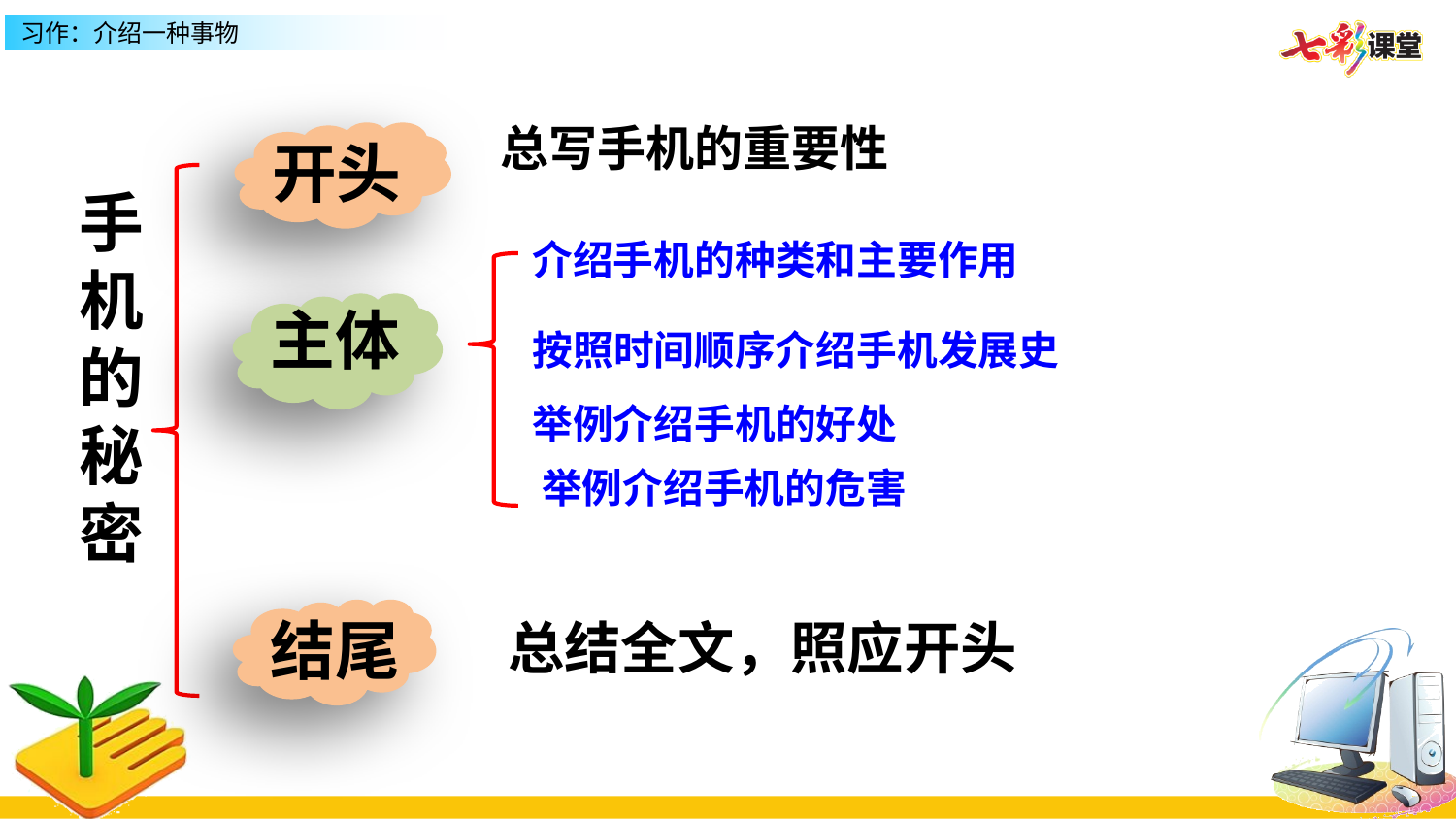

总写手机的重要性

开头

手机的秘密
介绍手机的种类和主要作用

主体

按照时间顺序介绍手机发展史
举例介绍手机的好处
举例介绍手机的危害

结尾
总结全文，照应开头